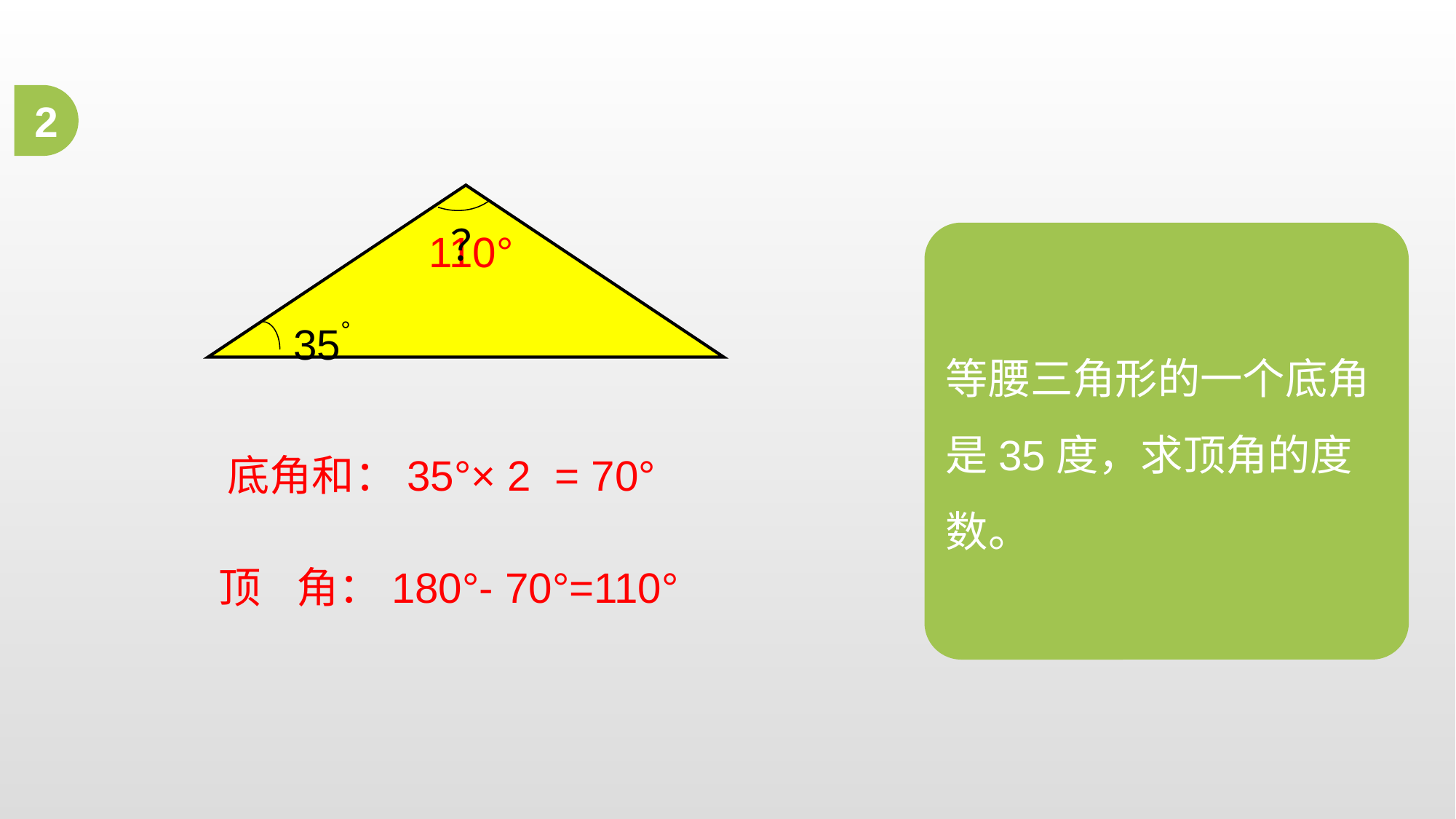

2

？
110°
等腰三角形的一个底角是35度，求顶角的度数。
35°

底角和：35°× 2  = 70°
顶   角：180°- 70°=110°